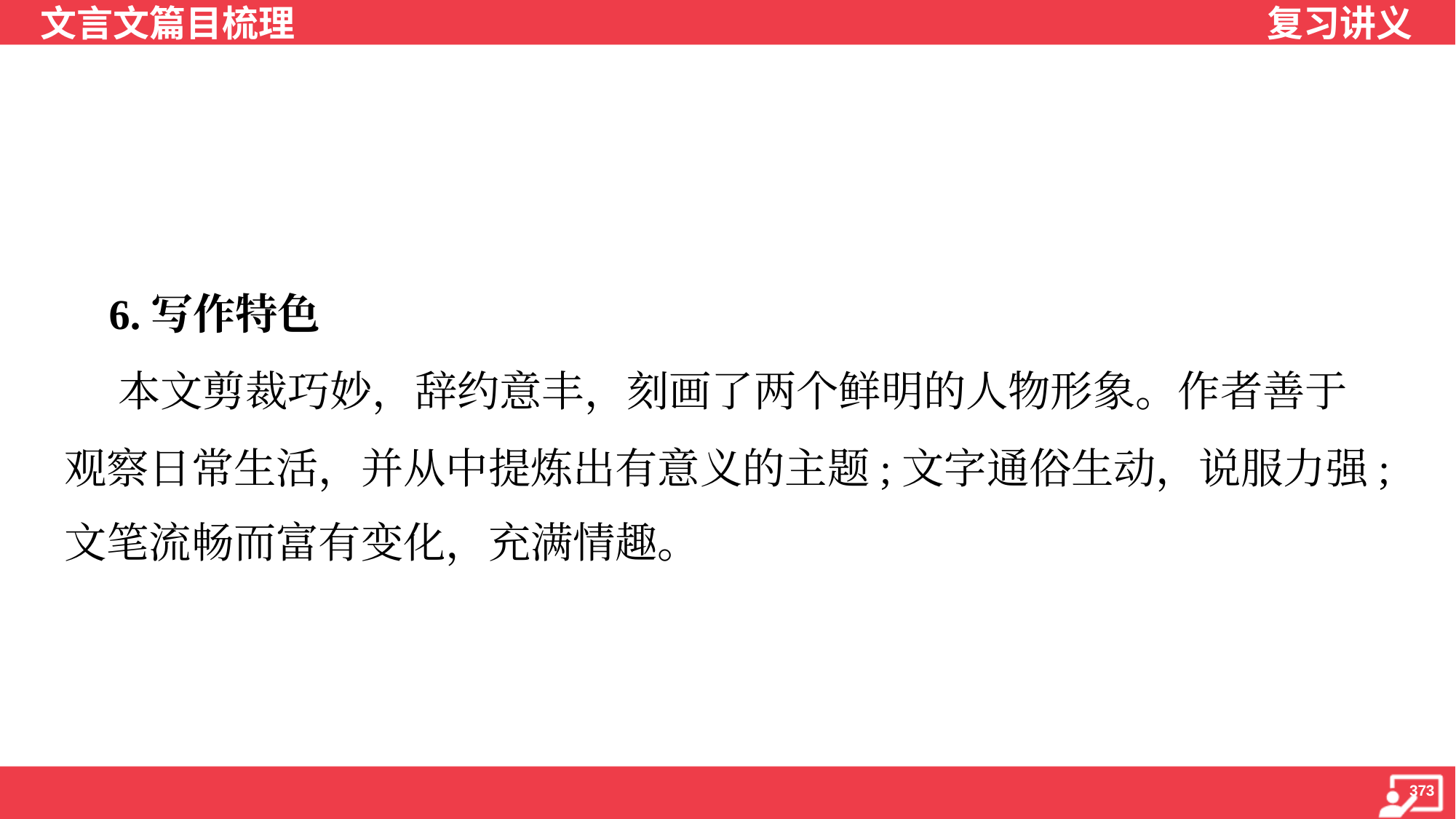

6.写作特色
    本文剪裁巧妙，辞约意丰，刻画了两个鲜明的人物形象。作者善于
观察日常生活，并从中提炼出有意义的主题;文字通俗生动，说服力强;
文笔流畅而富有变化，充满情趣。